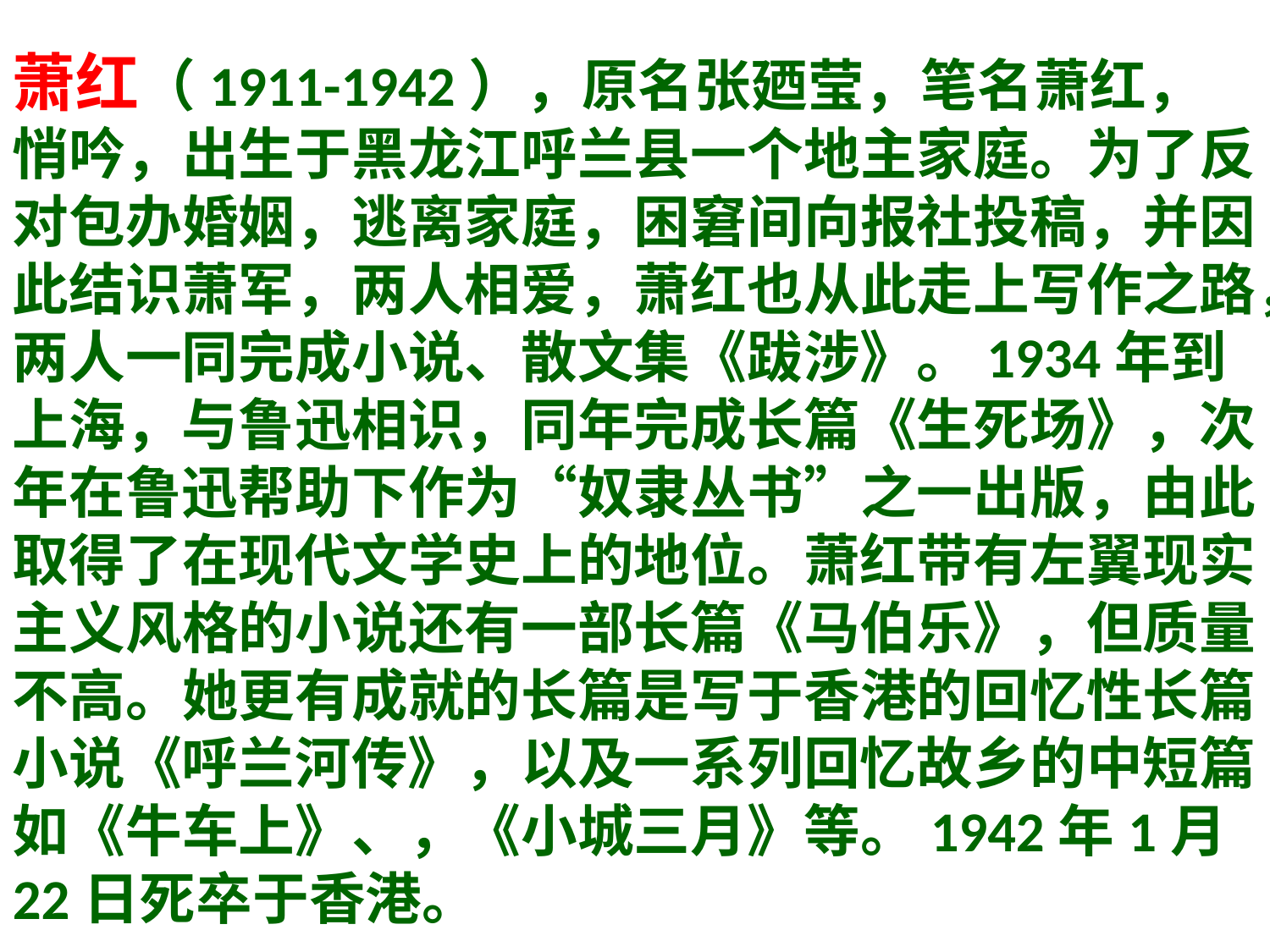

萧红（1911-1942），原名张廼莹，笔名萧红，悄吟，出生于黑龙江呼兰县一个地主家庭。为了反对包办婚姻，逃离家庭，困窘间向报社投稿，并因此结识萧军，两人相爱，萧红也从此走上写作之路，两人一同完成小说、散文集《跋涉》。1934年到上海，与鲁迅相识，同年完成长篇《生死场》，次年在鲁迅帮助下作为“奴隶丛书”之一出版，由此取得了在现代文学史上的地位。萧红带有左翼现实主义风格的小说还有一部长篇《马伯乐》，但质量不高。她更有成就的长篇是写于香港的回忆性长篇小说《呼兰河传》，以及一系列回忆故乡的中短篇如《牛车上》、，《小城三月》等。1942年1月22日死卒于香港。